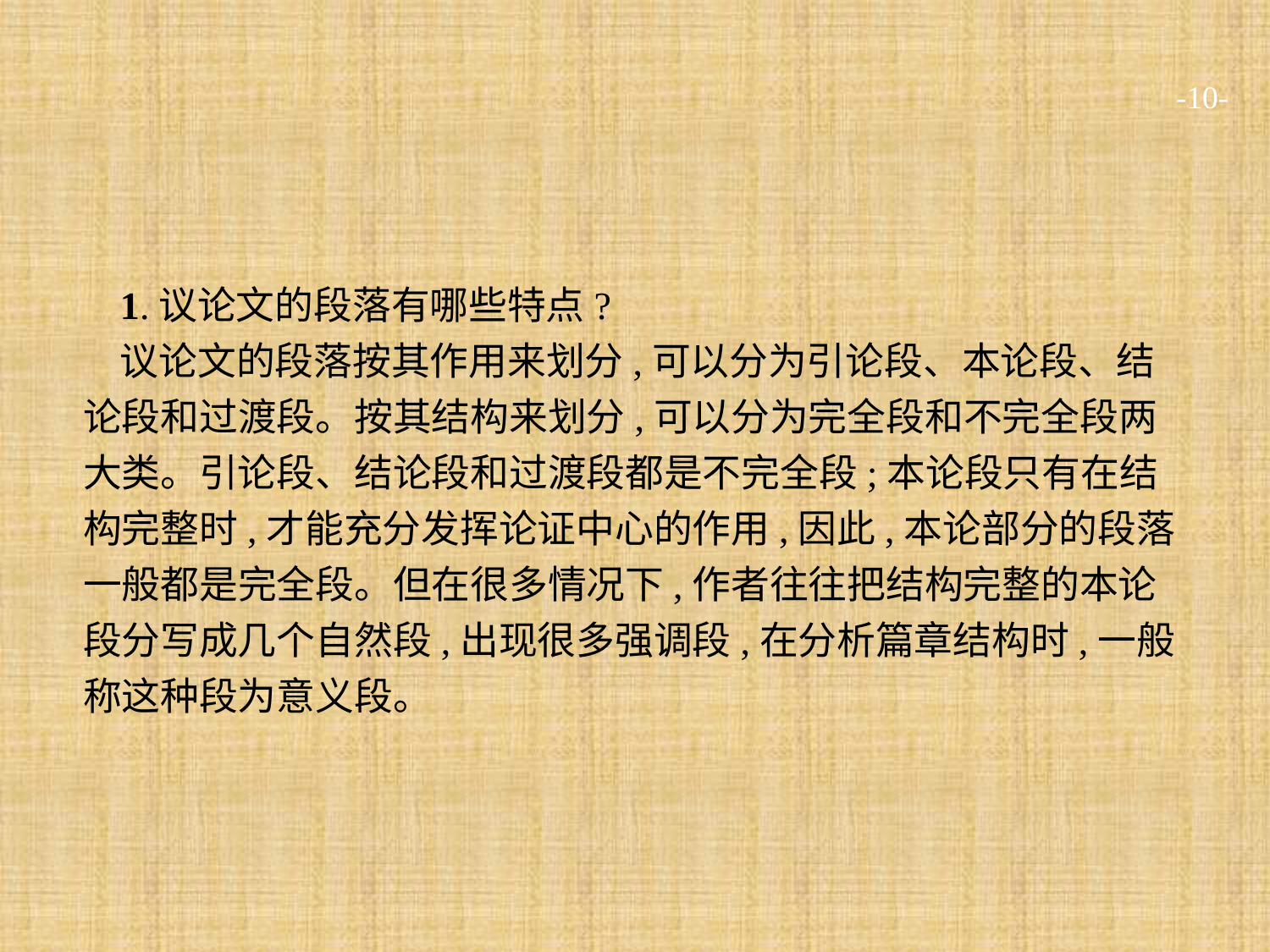

-10-
1.议论文的段落有哪些特点?
议论文的段落按其作用来划分,可以分为引论段、本论段、结论段和过渡段。按其结构来划分,可以分为完全段和不完全段两大类。引论段、结论段和过渡段都是不完全段;本论段只有在结构完整时,才能充分发挥论证中心的作用,因此,本论部分的段落一般都是完全段。但在很多情况下,作者往往把结构完整的本论段分写成几个自然段,出现很多强调段,在分析篇章结构时,一般称这种段为意义段。